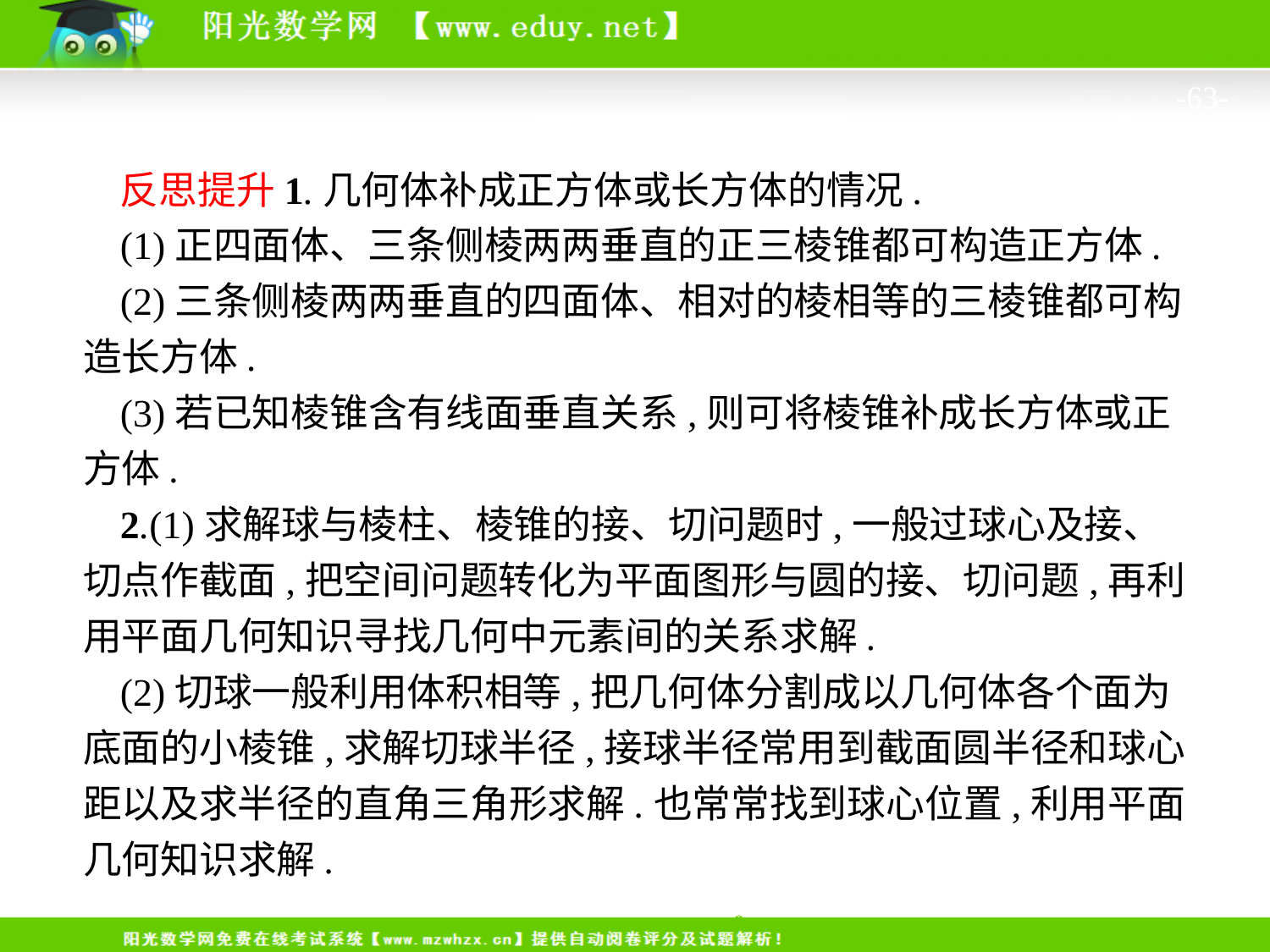

-63-
反思提升1.几何体补成正方体或长方体的情况.
(1)正四面体、三条侧棱两两垂直的正三棱锥都可构造正方体.
(2)三条侧棱两两垂直的四面体、相对的棱相等的三棱锥都可构造长方体.
(3)若已知棱锥含有线面垂直关系,则可将棱锥补成长方体或正方体.
2.(1)求解球与棱柱、棱锥的接、切问题时,一般过球心及接、切点作截面,把空间问题转化为平面图形与圆的接、切问题,再利用平面几何知识寻找几何中元素间的关系求解.
(2)切球一般利用体积相等,把几何体分割成以几何体各个面为底面的小棱锥,求解切球半径,接球半径常用到截面圆半径和球心距以及求半径的直角三角形求解.也常常找到球心位置,利用平面几何知识求解.